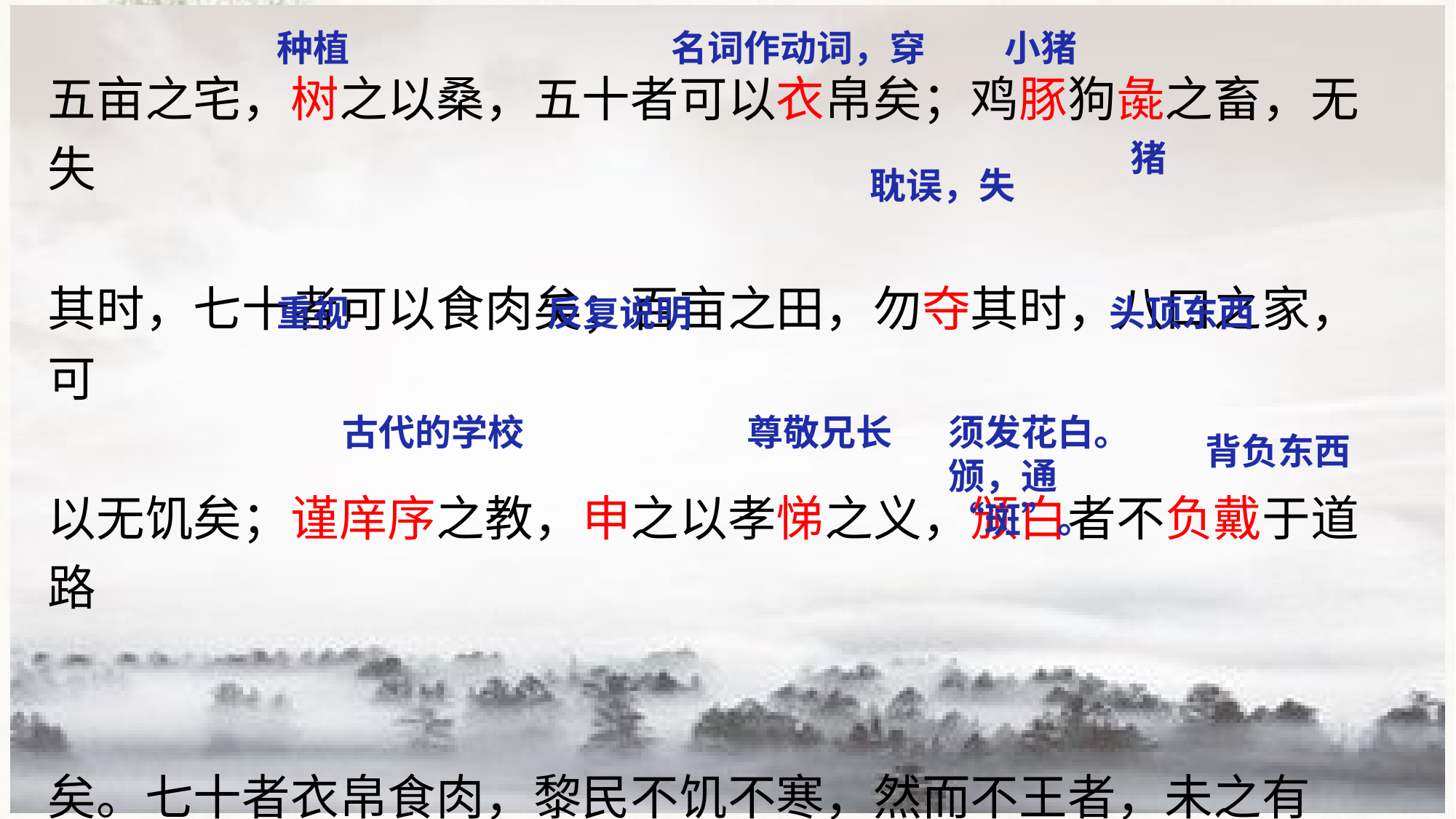

种植
名词作动词，穿
小猪
五亩之宅，树之以桑，五十者可以衣帛矣；鸡豚狗彘之畜，无失

其时，七十者可以食肉矣；百亩之田，勿夺其时，八口之家，可

以无饥矣；谨庠序之教，申之以孝悌之义，颁白者不负戴于道路

矣。七十者衣帛食肉，黎民不饥不寒，然而不王者，未之有也。”
猪
耽误，失
重视
反复说明
头顶东西
古代的学校
尊敬兄长
须发花白。颁，通“斑”。
背负东西